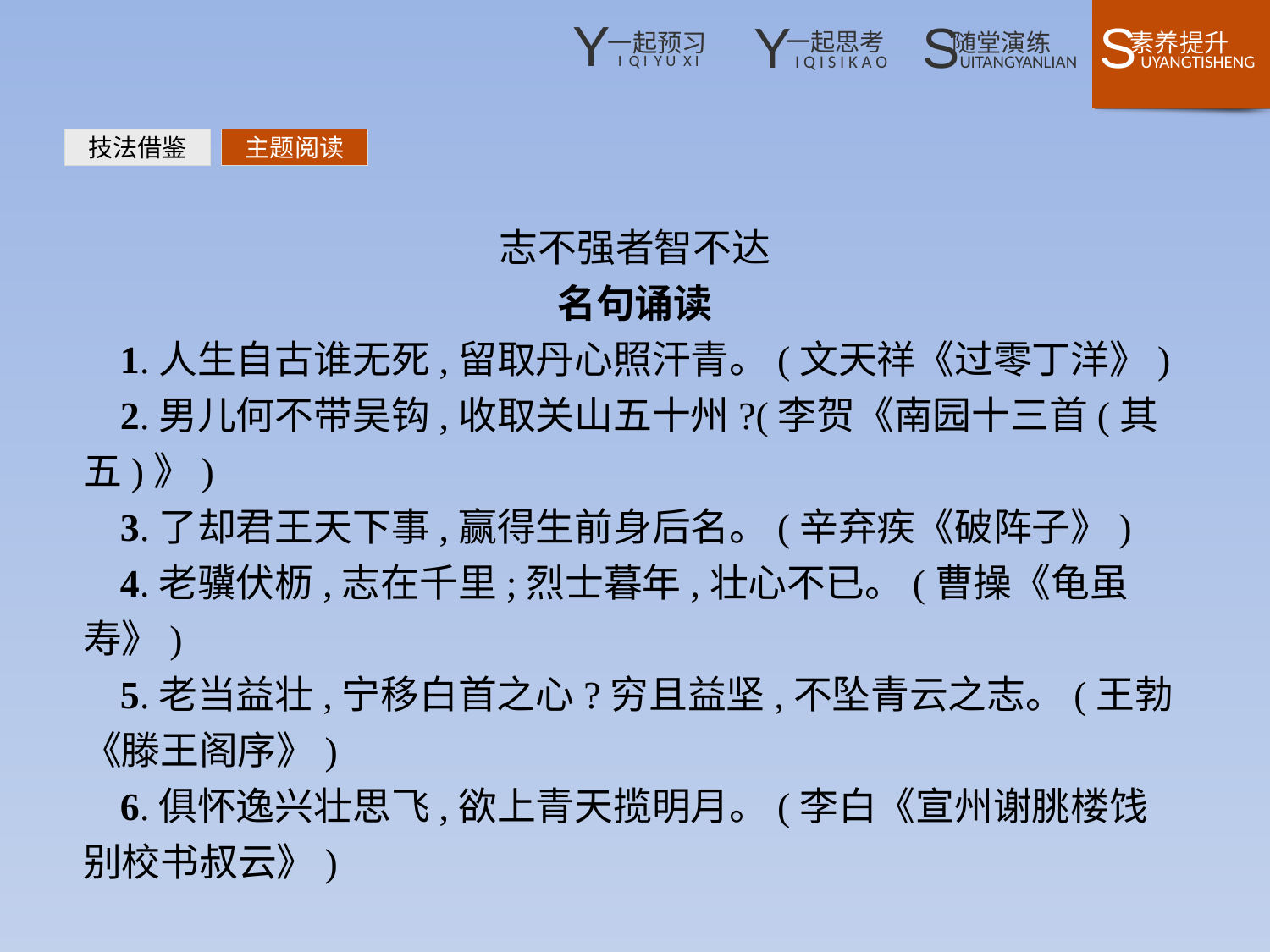

技法借鉴
主题阅读
志不强者智不达
名句诵读
1.人生自古谁无死,留取丹心照汗青。(文天祥《过零丁洋》)
2.男儿何不带吴钩,收取关山五十州?(李贺《南园十三首(其五)》)
3.了却君王天下事,赢得生前身后名。(辛弃疾《破阵子》)
4.老骥伏枥,志在千里;烈士暮年,壮心不已。(曹操《龟虽寿》)
5.老当益壮,宁移白首之心?穷且益坚,不坠青云之志。(王勃《滕王阁序》)
6.俱怀逸兴壮思飞,欲上青天揽明月。(李白《宣州谢朓楼饯别校书叔云》)